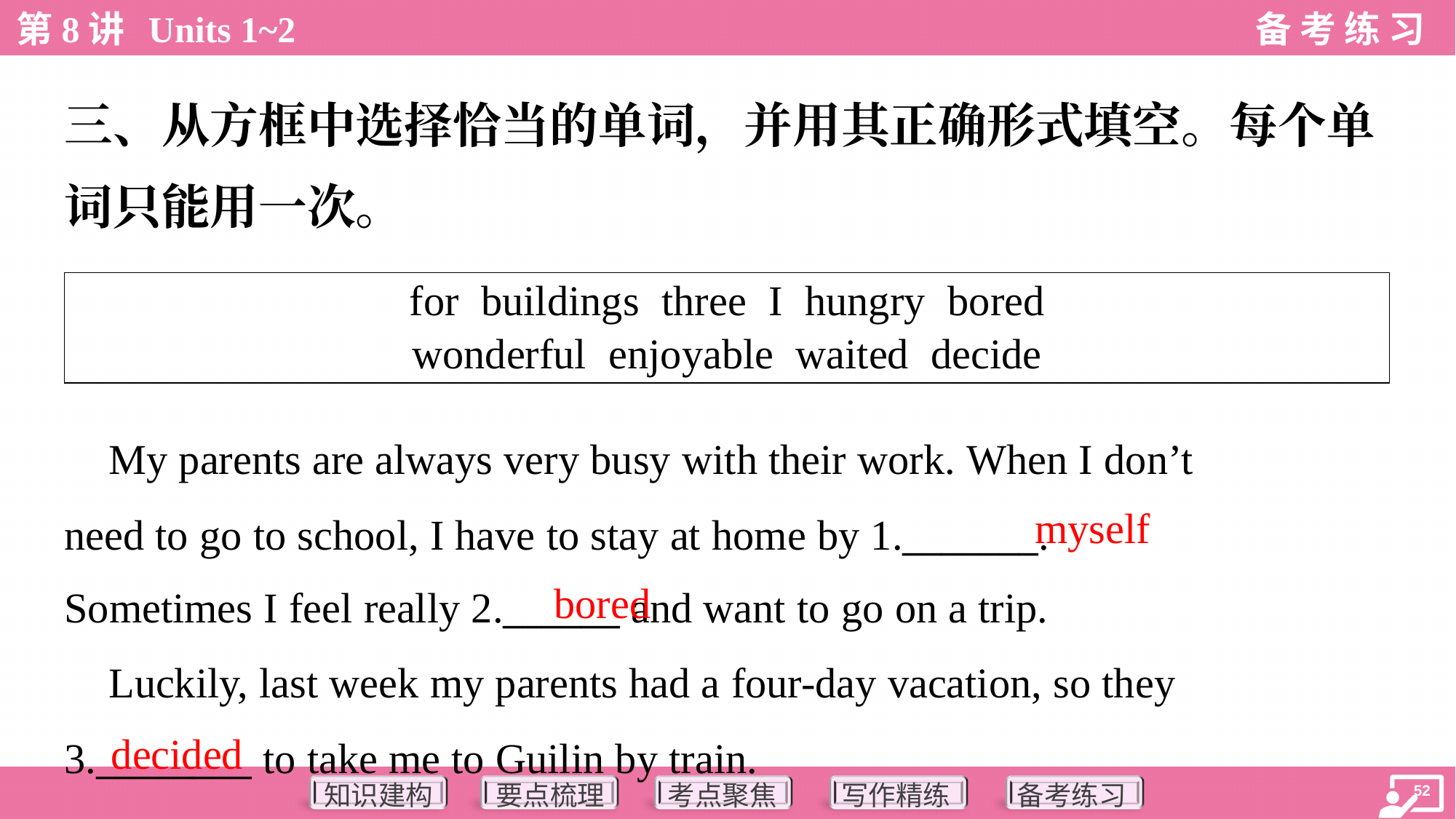

三、从方框中选择恰当的单词，并用其正确形式填空。每个单
词只能用一次。
| for buildings three I hungry bored wonderful enjoyable waited decide |
| --- |
    My parents are always very busy with their work. When I don’t
need to go to school, I have to stay at home by 1._______.
Sometimes I feel really 2.______ and want to go on a trip.
myself
bored
    Luckily, last week my parents had a four-day vacation, so they
3.________ to take me to Guilin by train.

decided